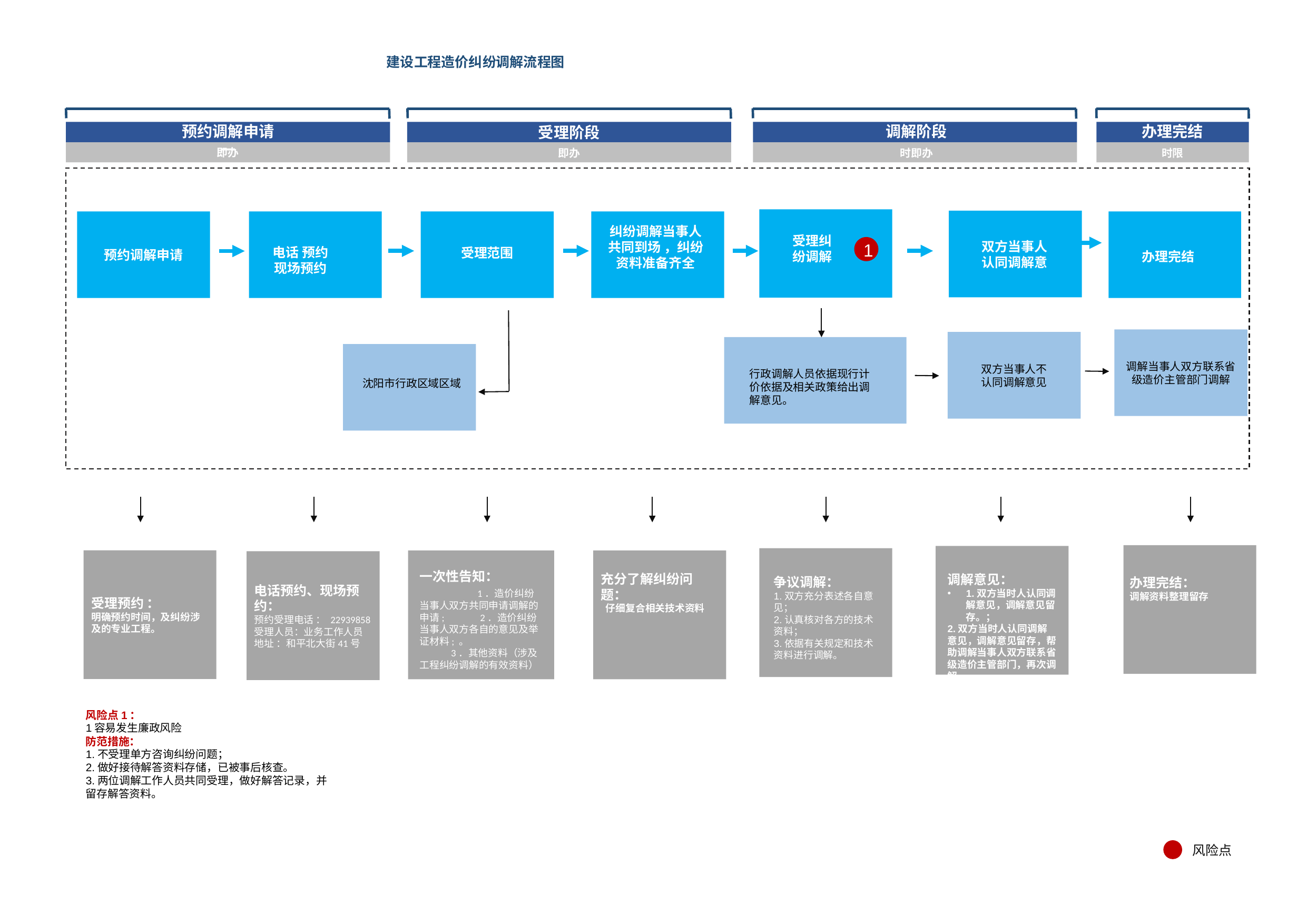

# 建设工程造价纠纷调解流程图
预约调解申请
一
调解阶段
办理完结
受理阶段

即办
即办

时即办

时限

纠纷调解当事人共同到场 ，纠纷资料准备齐全

受理纠
纷调解
双方当事人认同调解意
1

电话 预约
现场预约
受理范围
预约调解申请
办理完结
调解当事人双方联系省级造价主管部门调解
双方当事人不
认同调解意见

行政调解人员依据现行计价依据及相关政策给出调解意见。
沈阳市行政区域区域

受理预约 ：
明确预约时间，及纠纷涉及的专业工程。

电话预约、现场预约：
预约受理电话 ： 22939858
受理人员：业务工作人员
地址 ：和平北大街41号
一次性告知：                                1．造价纠纷当事人双方共同申请调解的申请;                2．造价纠纷当事人双方各自的意见及举证材料; 。                                             3．其他资料（涉及工程纠纷调解的有效资料）

充分了解纠纷问题：
仔细复合相关技术资料

调解意见：
1.双方当时人认同调解意见，调解意见留存。；
2.双方当时人认同调解意见，调解意见留存，帮助调解当事人双方联系省级造价主管部门，再次调解。
争议调解：
1.双方充分表述各自意见；
2.认真核对各方的技术资料；
3.依据有关规定和技术资料进行调解。

办理完结：
调解资料整理留存

风险点1：
1容易发生廉政风险
防范措施：
1.不受理单方咨询纠纷问题；
2.做好接待解答资料存储，已被事后核查。
3.两位调解工作人员共同受理，做好解答记录，并留存解答资料。
风险点